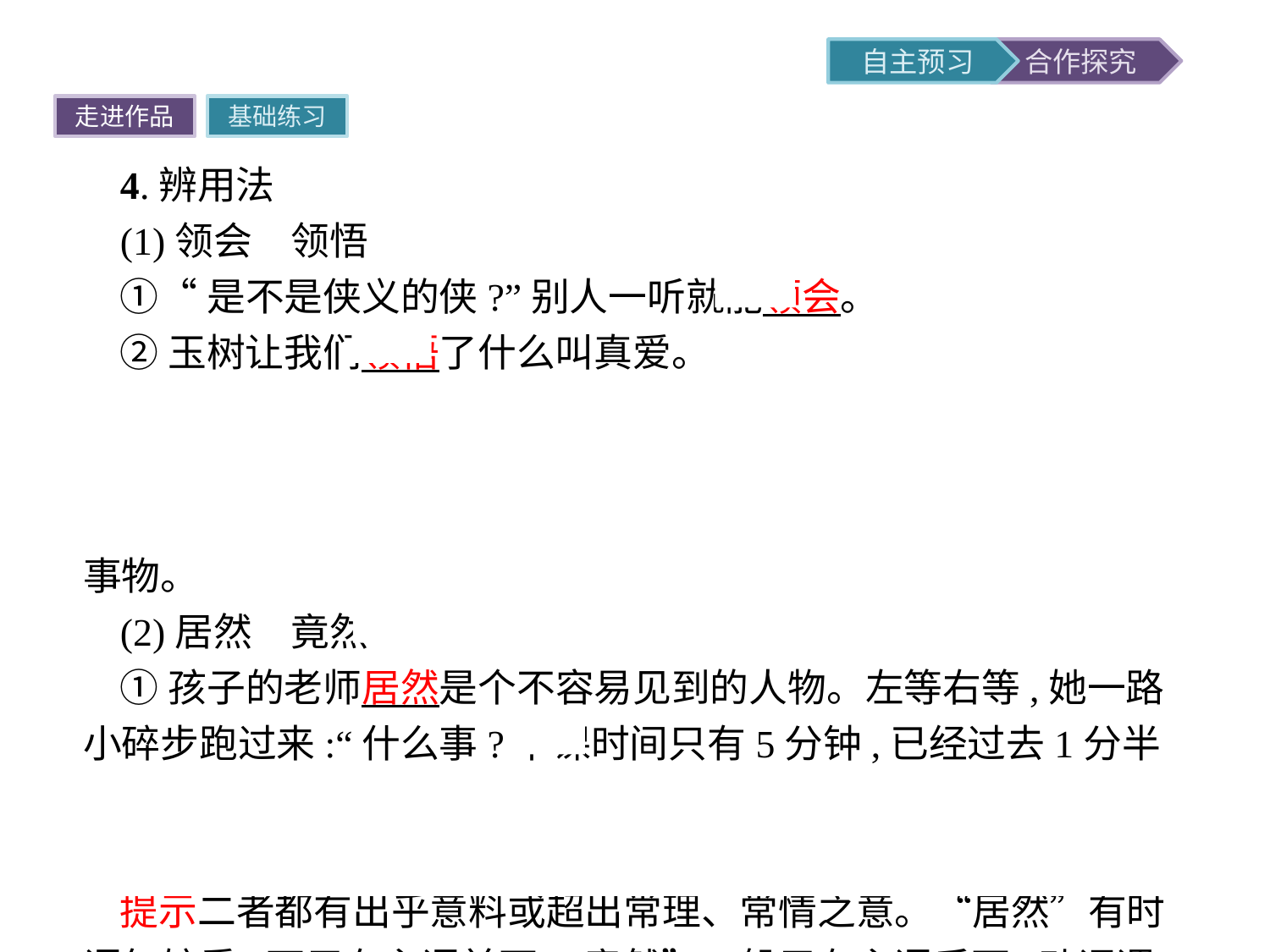

走进作品
基础练习
4.辨用法
(1)领会　领悟
①“是不是侠义的侠?”别人一听就能领会。
②玉树让我们领悟了什么叫真爱。
提示二者都有理解之意。“领会” 着重指理解、体会,对象常是较抽象的事物,如精神、意思、意义、意图、意味、道理、知识等;“领悟”着重指理解,弄明白,对象常是含义、道理等抽象事物。
(2)居然　竟然
①孩子的老师居然是个不容易见到的人物。左等右等,她一路小碎步跑过来:“什么事?下课时间只有5分钟,已经过去1分半了。”
②部分车辆为逃避处罚竟然用纸片或者光盘等物品遮挡号牌。
提示二者都有出乎意料或超出常理、常情之意。“居然”有时语气较重,可用在主语前面;“竟然”一般用在主语后面,动词谓语前面。